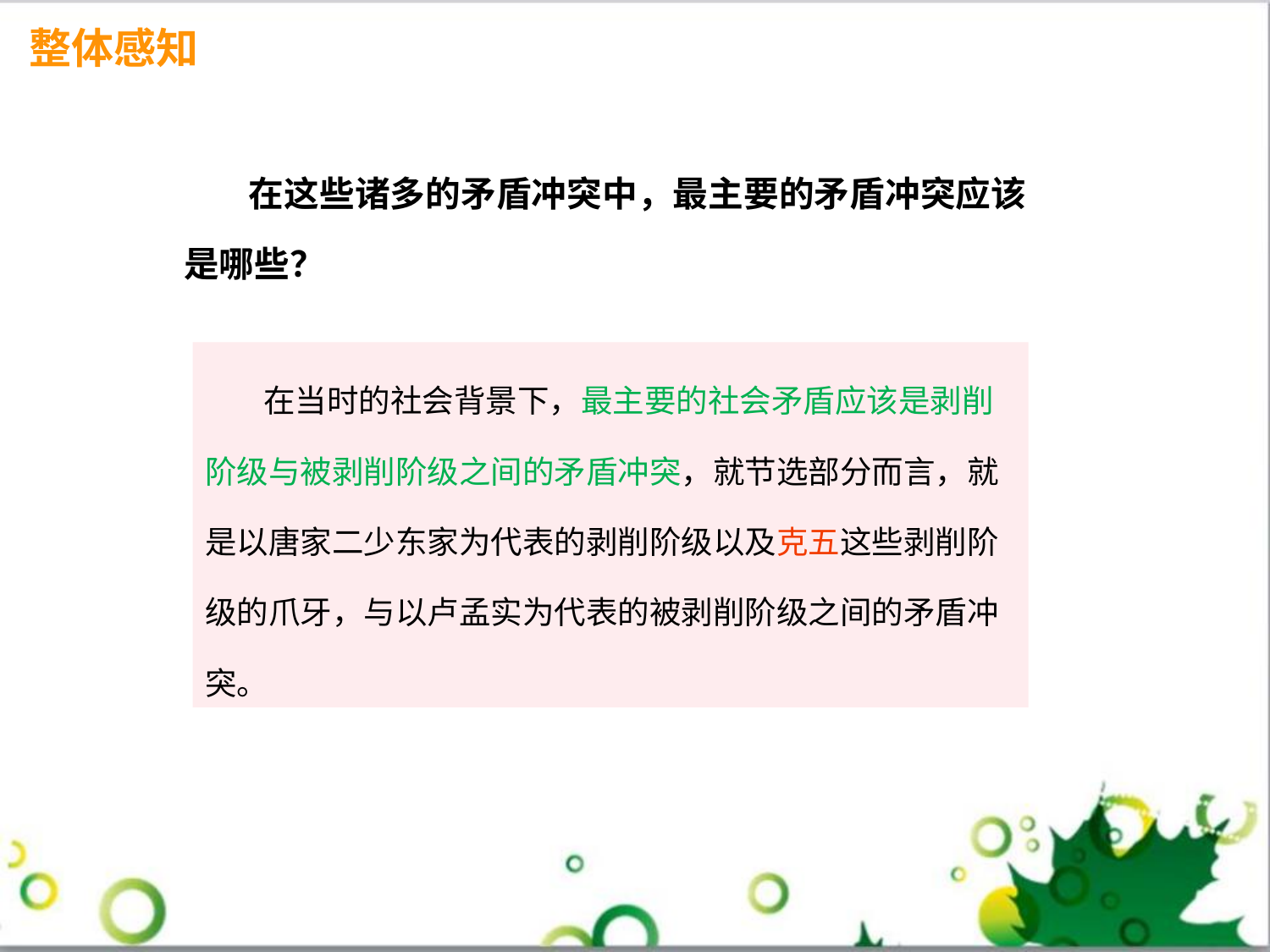

整体感知
# 在这些诸多的矛盾冲突中，最主要的矛盾冲突应该是哪些？
       在当时的社会背景下，最主要的社会矛盾应该是剥削阶级与被剥削阶级之间的矛盾冲突，就节选部分而言，就是以唐家二少东家为代表的剥削阶级以及克五这些剥削阶级的爪牙，与以卢孟实为代表的被剥削阶级之间的矛盾冲突。